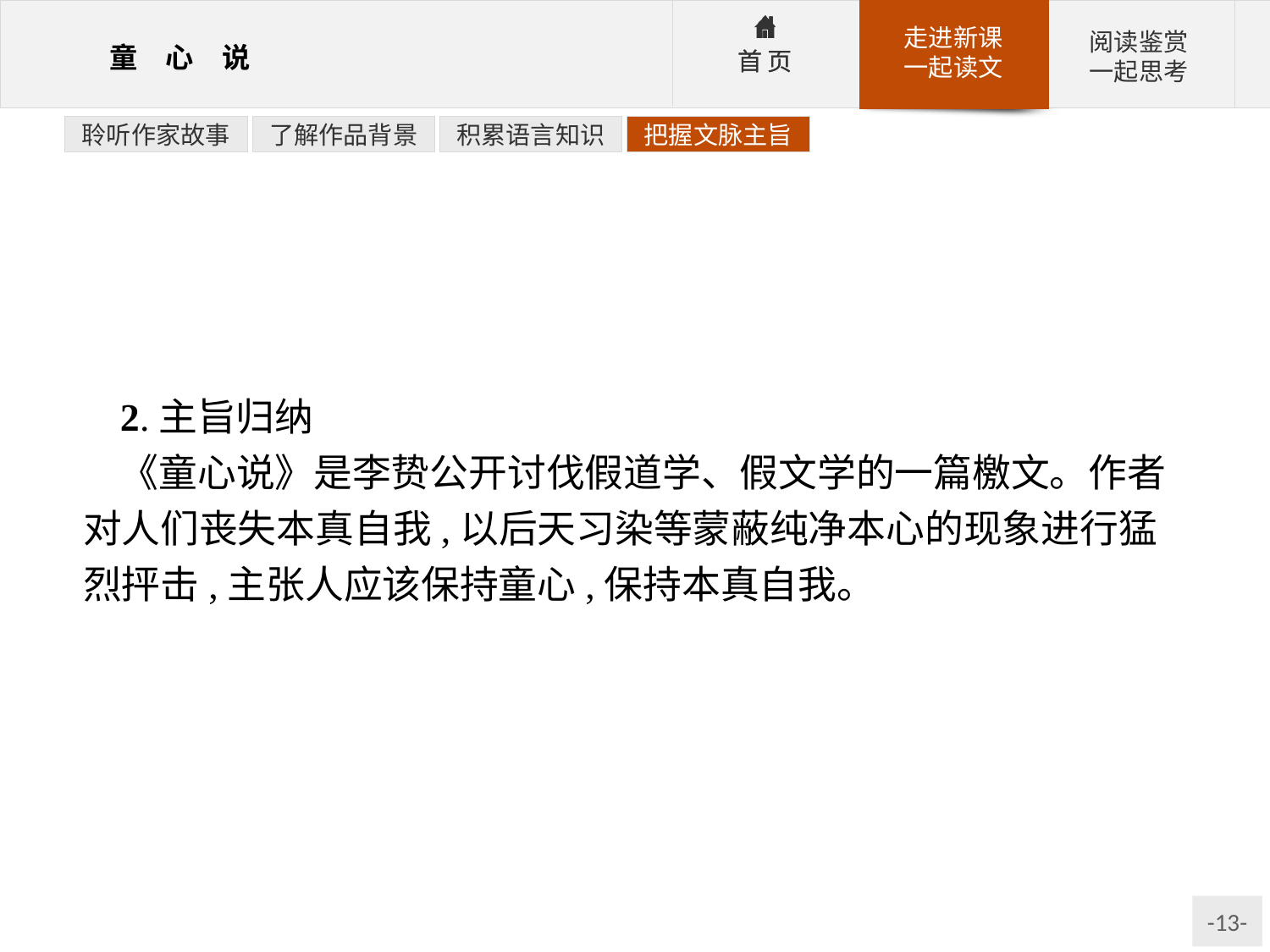

聆听作家故事
了解作品背景
积累语言知识
把握文脉主旨
2.主旨归纳
《童心说》是李贽公开讨伐假道学、假文学的一篇檄文。作者对人们丧失本真自我,以后天习染等蒙蔽纯净本心的现象进行猛烈抨击,主张人应该保持童心,保持本真自我。